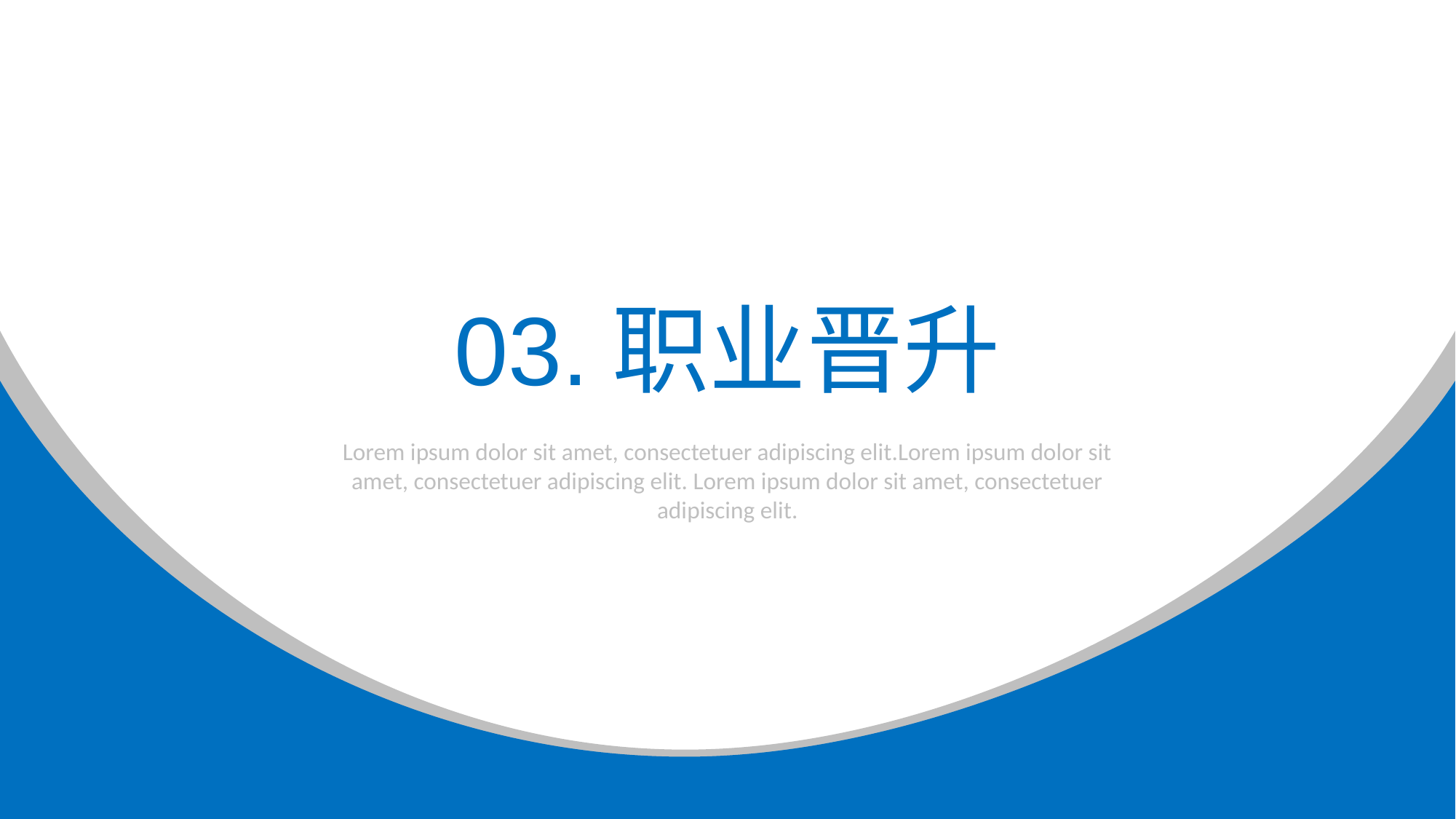

03.职业晋升

Lorem ipsum dolor sit amet, consectetuer adipiscing elit.Lorem ipsum dolor sit amet, consectetuer adipiscing elit. Lorem ipsum dolor sit amet, consectetuer adipiscing elit.